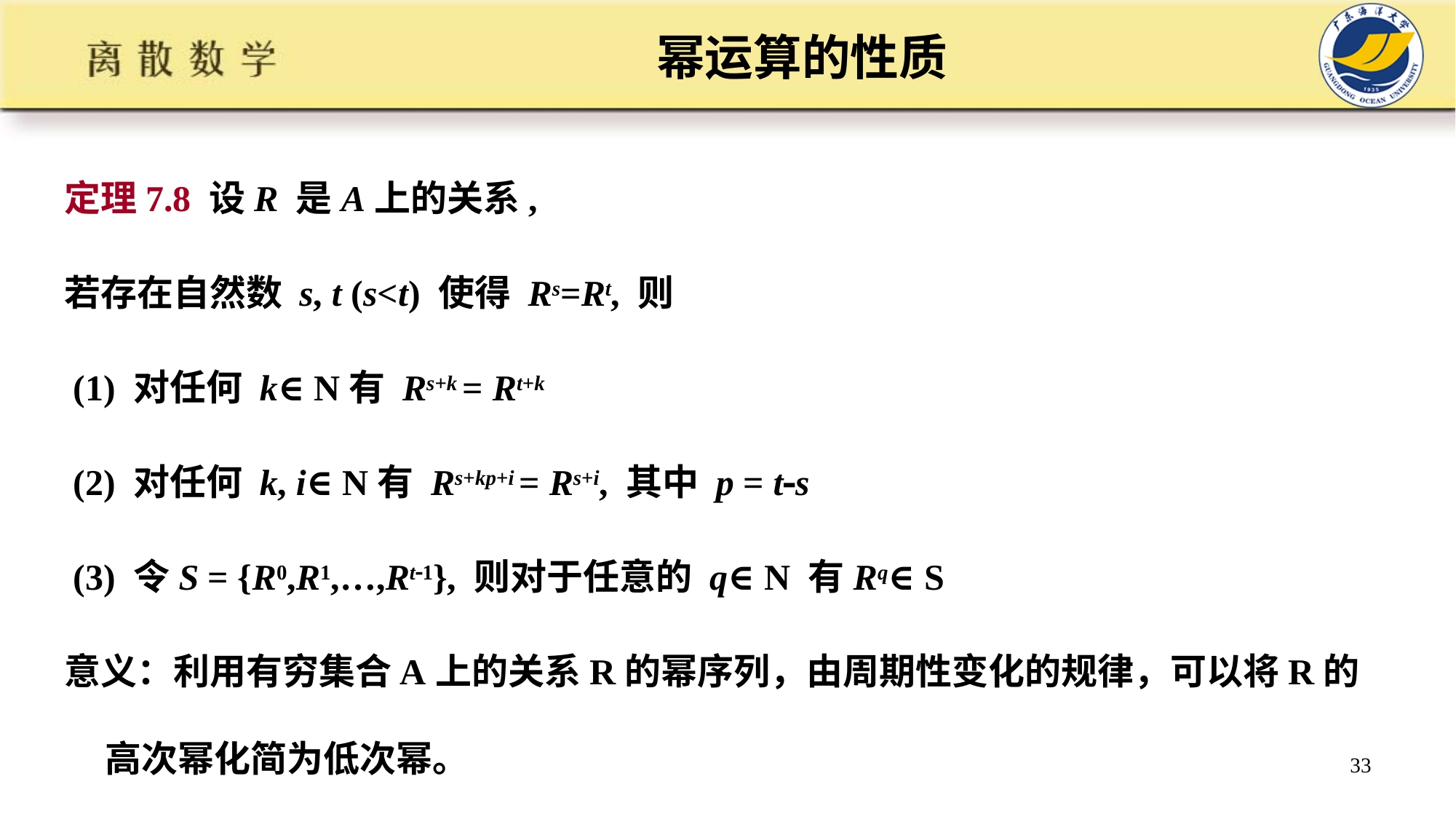

# 幂运算的性质
定理7.8 设R 是A上的关系,
若存在自然数 s, t (s<t) 使得 Rs=Rt, 则
 (1) 对任何 k∈N有 Rs+k = Rt+k
 (2) 对任何 k, i∈N有 Rs+kp+i = Rs+i, 其中 p = t−s
 (3) 令S = {R0,R1,…,Rt−1}, 则对于任意的 q∈N 有Rq∈S
意义：利用有穷集合A上的关系R的幂序列，由周期性变化的规律，可以将R的高次幂化简为低次幂。
33